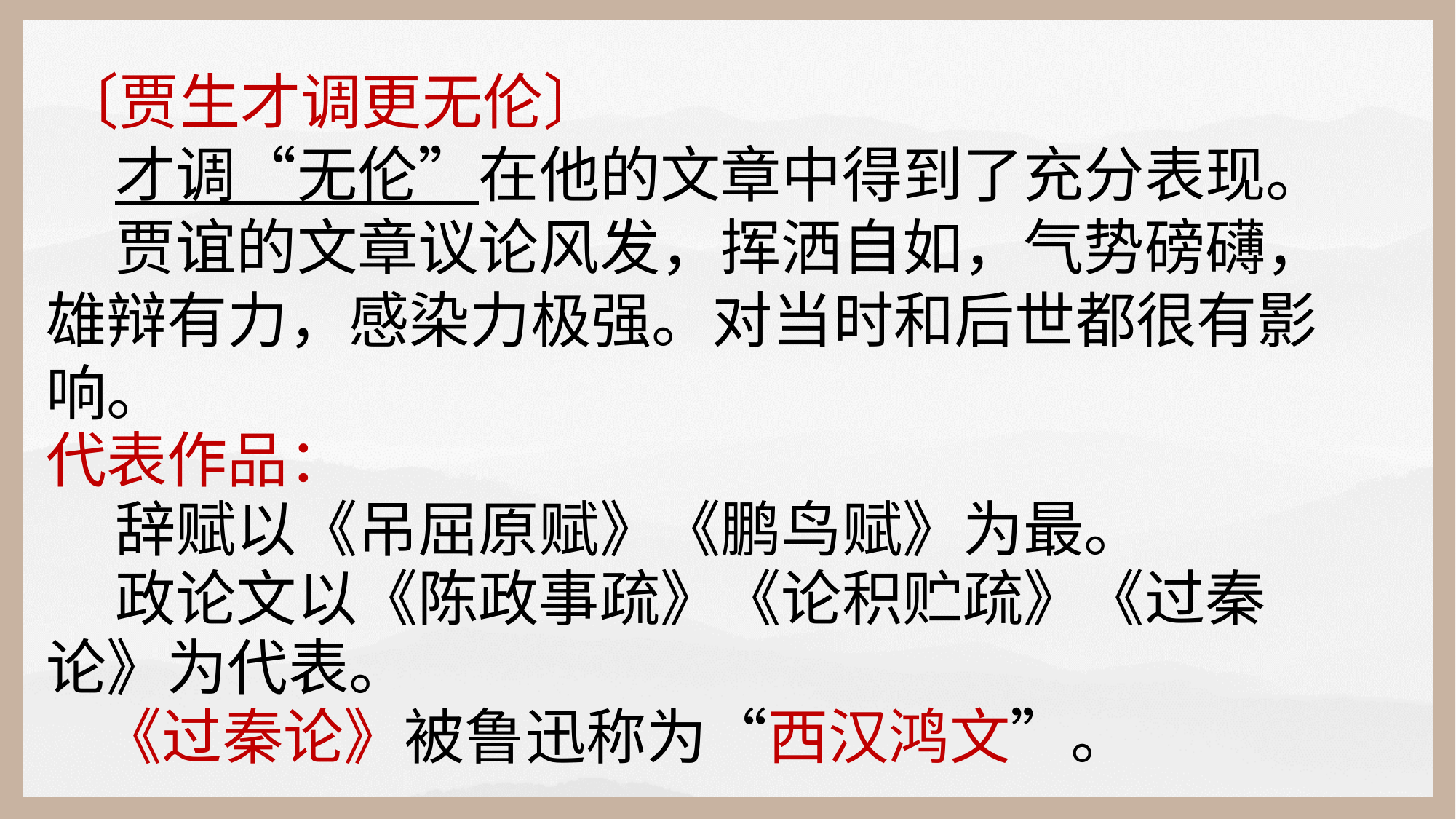

〔贾生才调更无伦〕
    才调“无伦”在他的文章中得到了充分表现。
    贾谊的文章议论风发，挥洒自如，气势磅礴，雄辩有力，感染力极强。对当时和后世都很有影响。
代表作品：
    辞赋以《吊屈原赋》《鹏鸟赋》为最。
    政论文以《陈政事疏》《论积贮疏》《过秦论》为代表。
   《过秦论》被鲁迅称为“西汉鸿文”。